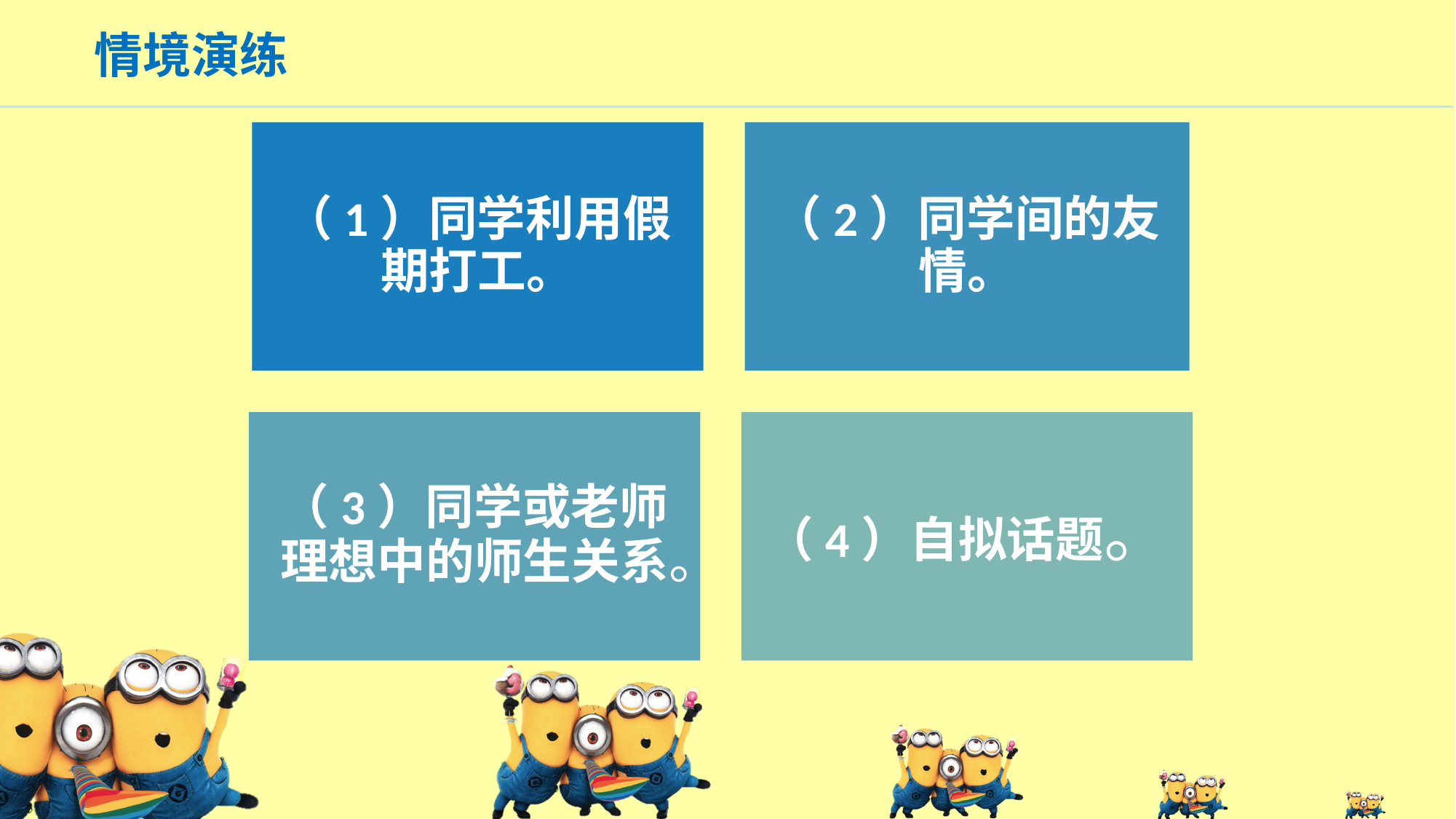

# 情境演练
（1）同学利用假期打工。
（2）同学间的友情。
（3）同学或老师理想中的师生关系。
（4）自拟话题。